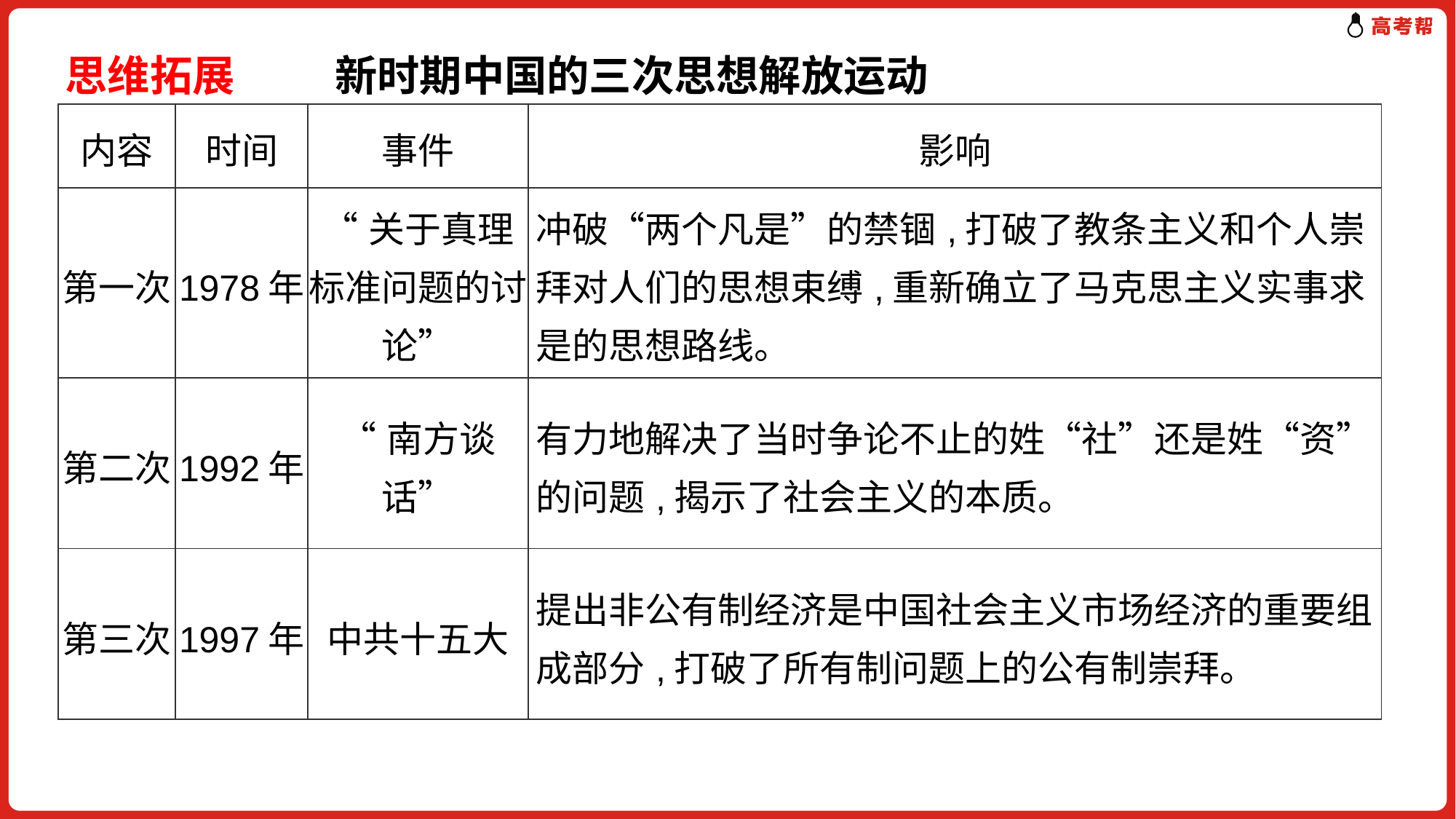

思维拓展　      新时期中国的三次思想解放运动
| 内容 | 时间 | 事件 | 影响 |
| --- | --- | --- | --- |
| 第一次 | 1978年 | “关于真理标准问题的讨论” | 冲破“两个凡是”的禁锢,打破了教条主义和个人崇拜对人们的思想束缚,重新确立了马克思主义实事求是的思想路线。 |
| 第二次 | 1992年 | “南方谈话” | 有力地解决了当时争论不止的姓“社”还是姓“资”的问题,揭示了社会主义的本质。 |
| 第三次 | 1997年 | 中共十五大 | 提出非公有制经济是中国社会主义市场经济的重要组成部分,打破了所有制问题上的公有制崇拜。 |